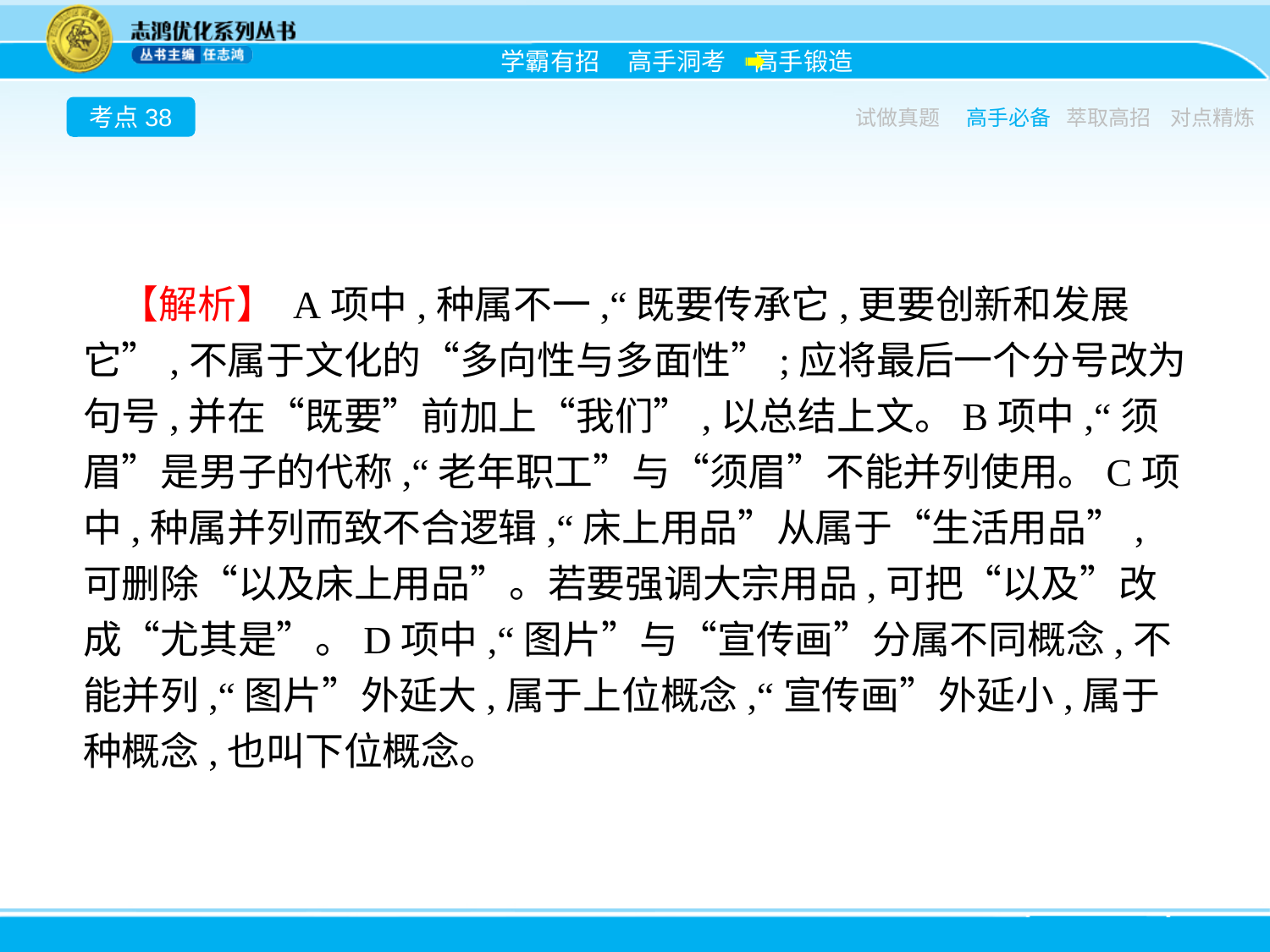

考点38
试做真题
高手必备
萃取高招
对点精炼
【解析】 A项中,种属不一,“既要传承它,更要创新和发展它”,不属于文化的“多向性与多面性”;应将最后一个分号改为句号,并在“既要”前加上“我们”,以总结上文。B项中,“须眉”是男子的代称,“老年职工”与“须眉”不能并列使用。C项中,种属并列而致不合逻辑,“床上用品”从属于“生活用品”,可删除“以及床上用品”。若要强调大宗用品,可把“以及”改成“尤其是”。D项中,“图片”与“宣传画”分属不同概念,不能并列,“图片”外延大,属于上位概念,“宣传画”外延小,属于种概念,也叫下位概念。